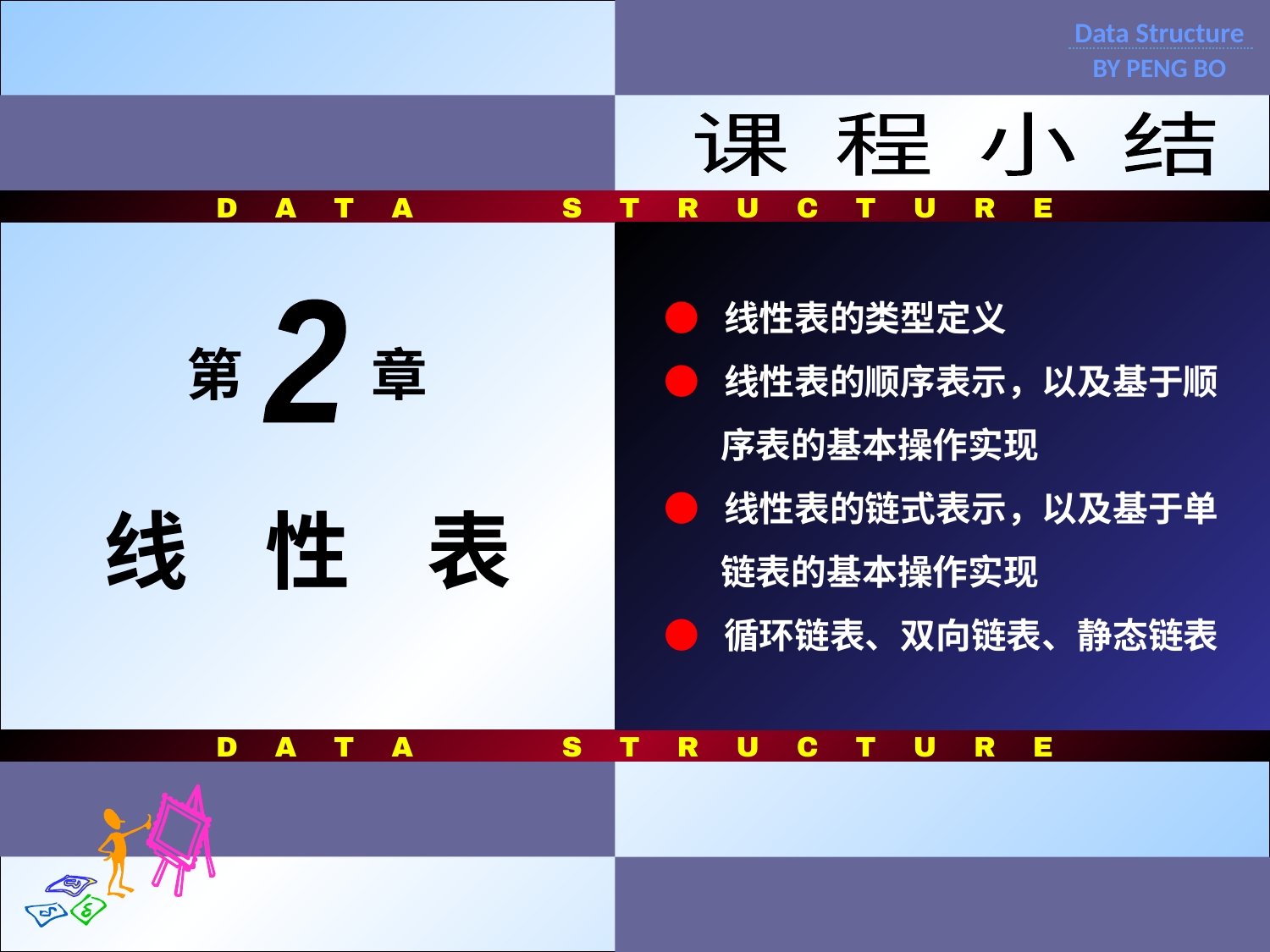

D    A    T    A                S    T    R    U    C    T    U    R    E

D    A    T    A                S    T    R    U    C    T    U    R    E

Data Structure
BY PENG BO
课  程  小  结
●  线性表的类型定义
●  线性表的顺序表示，以及基于顺
      序表的基本操作实现
●  线性表的链式表示，以及基于单
      链表的基本操作实现
●  循环链表、双向链表、静态链表
2
第          章
线    性    表